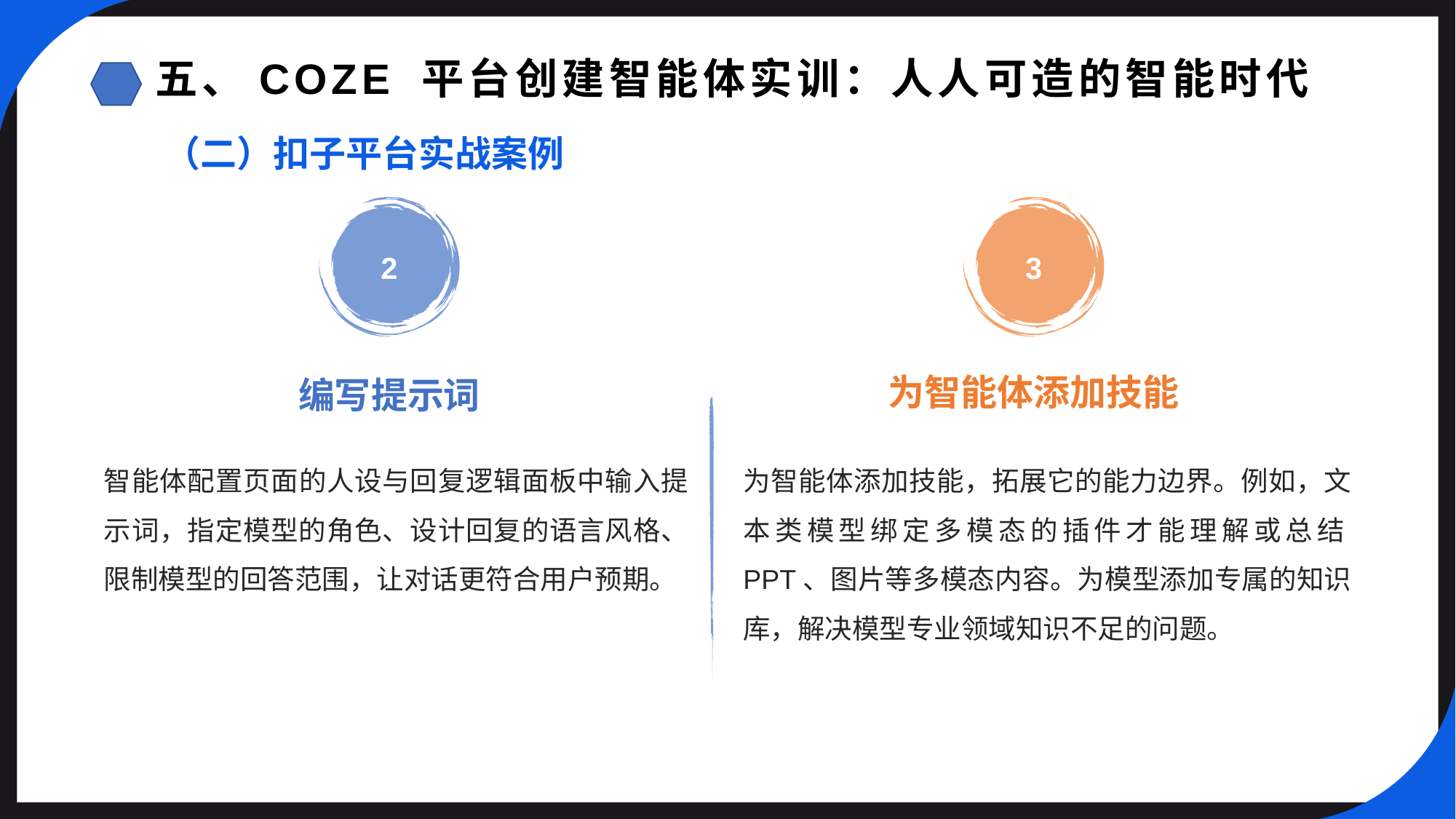

五、COZE 平台创建智能体实训：人人可造的智能时代
（二）扣子平台实战案例
2
3
为智能体添加技能
编写提示词

智能体配置页面的人设与回复逻辑面板中输入提示词，指定模型的角色、设计回复的语言风格、限制模型的回答范围，让对话更符合用户预期。
为智能体添加技能，拓展它的能力边界。例如，文本类模型绑定多模态的插件才能理解或总结PPT、图片等多模态内容。为模型添加专属的知识库，解决模型专业领域知识不足的问题。